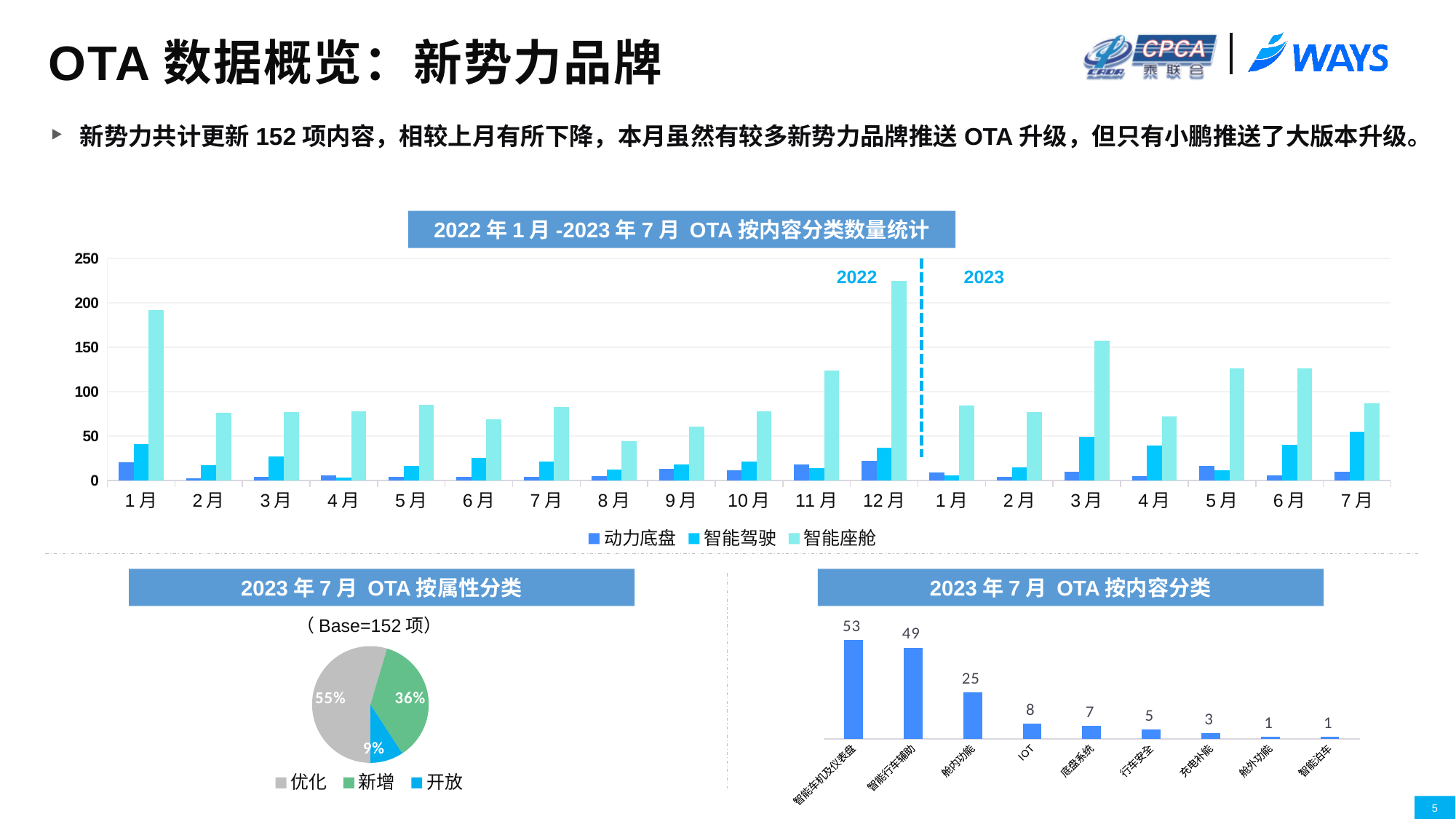

# OTA数据概览：新势力品牌
新势力共计更新152项内容，相较上月有所下降，本月虽然有较多新势力品牌推送OTA升级，但只有小鹏推送了大版本升级。
2022年1月-2023年7月 OTA按内容分类数量统计

### Chart

| Category | 动力底盘 | 智能驾驶 | 智能座舱 |
|---|---|---|---|
| 1月 | 20.0 | 41.0 | 192.0 |
| 2月 | 2.0 | 17.0 | 76.0 |
| 3月 | 4.0 | 27.0 | 77.0 |
| 4月 | 6.0 | 3.0 | 78.0 |
| 5月 | 4.0 | 16.0 | 85.0 |
| 6月 | 4.0 | 25.0 | 69.0 |
| 7月 | 4.0 | 21.0 | 83.0 |
| 8月 | 5.0 | 12.0 | 44.0 |
| 9月 | 13.0 | 18.0 | 61.0 |
| 10月 | 11.0 | 21.0 | 78.0 |
| 11月 | 18.0 | 14.0 | 124.0 |
| 12月 | 22.0 | 37.0 | 225.0 |
| 1月 | 9.0 | 6.0 | 84.0 |
| 2月 | 4.0 | 15.0 | 77.0 |
| 3月 | 10.0 | 49.0 | 157.0 |
| 4月 | 5.0 | 39.0 | 72.0 |
| 5月 | 16.0 | 11.0 | 126.0 |
| 6月 | 6.0 | 40.0 | 126.0 |
| 7月 | 10.0 | 55.0 | 87.0 |
2022
2023
2023年7月 OTA按属性分类
2023年7月 OTA按内容分类
（Base=152项）

### Chart

| Category | NET WORTH |
|---|---|
| 智能车机及仪表盘 | 53.0 |
| 智能行车辅助 | 49.0 |
| 舱内功能 | 25.0 |
| IOT | 8.0 |
| 底盘系统 | 7.0 |
| 行车安全 | 5.0 |
| 充电补能 | 3.0 |
| 舱外功能 | 1.0 |
| 智能泊车 | 1.0 |

### Chart

| Category | 份额 |
|---|---|
| 优化 | 0.5460526315789473 |
| 新增 | 0.3618421052631579 |
| 开放 | 0.09210526315789473 |
5